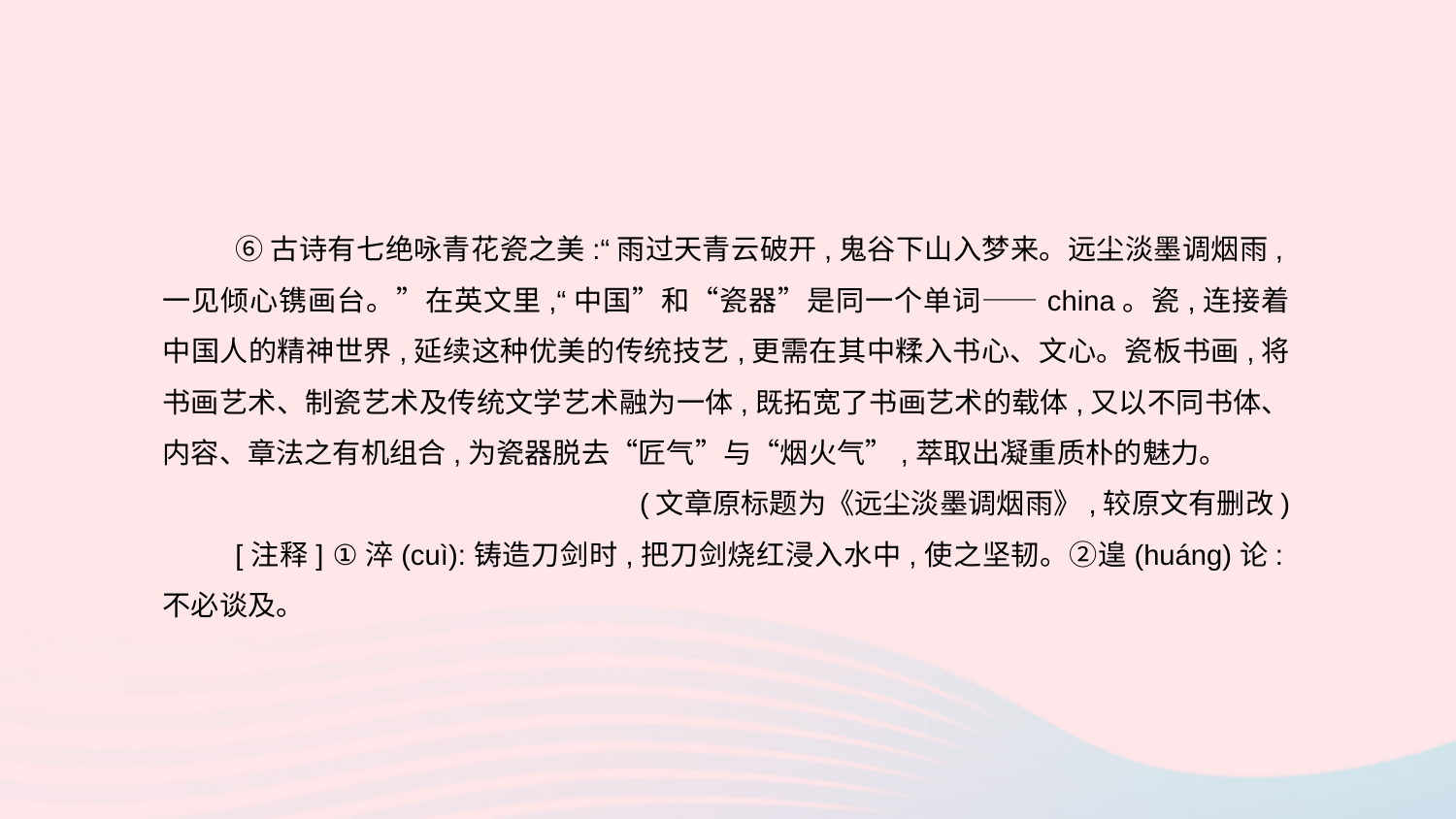

⑥古诗有七绝咏青花瓷之美:“雨过天青云破开,鬼谷下山入梦来。远尘淡墨调烟雨,一见倾心镌画台。”在英文里,“中国”和“瓷器”是同一个单词——china。瓷,连接着中国人的精神世界,延续这种优美的传统技艺,更需在其中糅入书心、文心。瓷板书画,将书画艺术、制瓷艺术及传统文学艺术融为一体,既拓宽了书画艺术的载体,又以不同书体、内容、章法之有机组合,为瓷器脱去“匠气”与“烟火气”,萃取出凝重质朴的魅力。
(文章原标题为《远尘淡墨调烟雨》,较原文有删改)
[注释] ①淬(cuì):铸造刀剑时,把刀剑烧红浸入水中,使之坚韧。②遑(huáng)论:不必谈及。